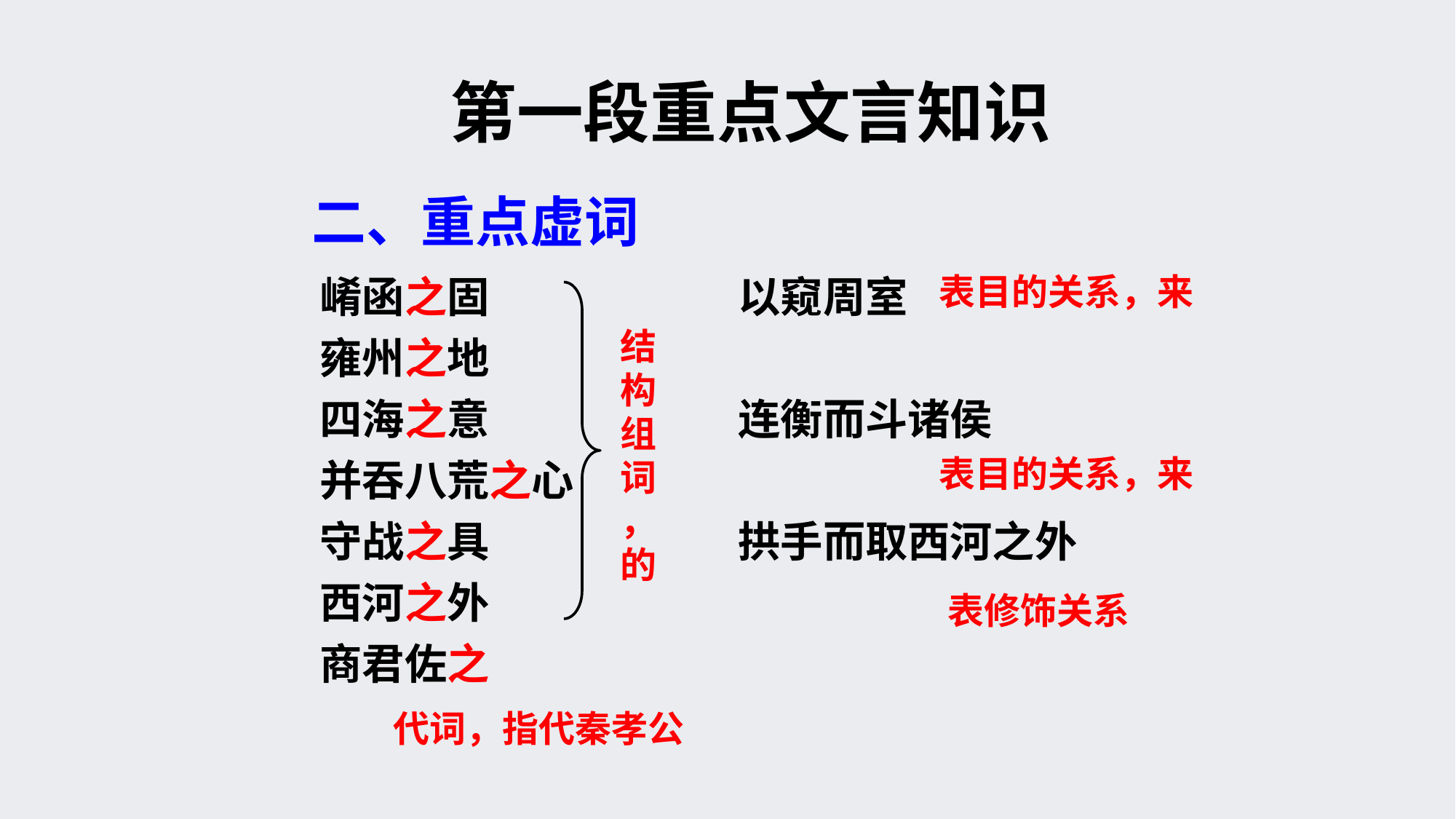

第一段重点文言知识
二、重点虚词
崤函之固
雍州之地
四海之意
并吞八荒之心
守战之具
西河之外
商君佐之
以窥周室

连衡而斗诸侯

拱手而取西河之外
表目的关系，来

结
构
组
词
，
的
表目的关系，来
表修饰关系
代词，指代秦孝公